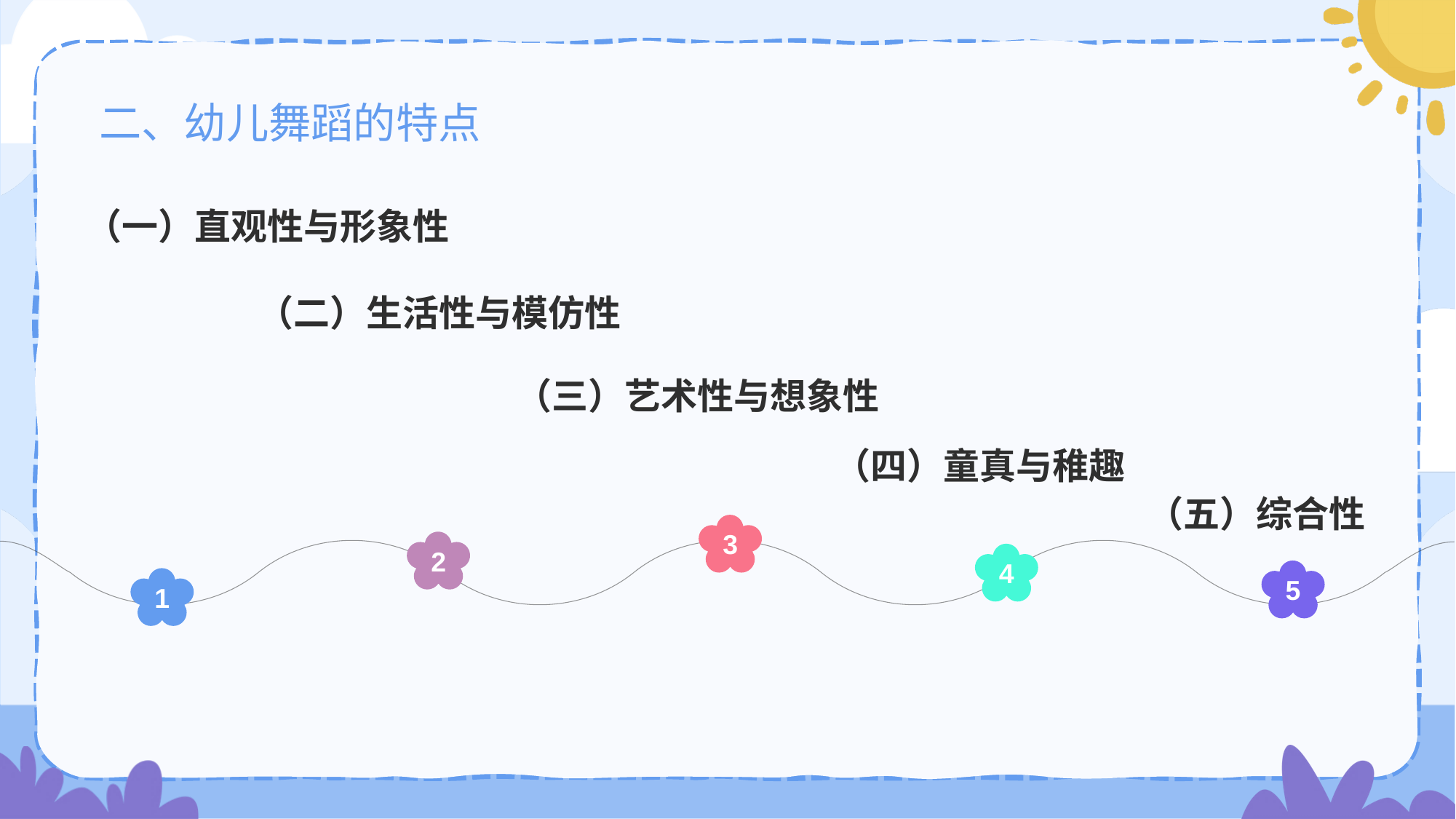

二、幼儿舞蹈的特点
（一）直观性与形象性
1
（二）生活性与模仿性
2
（四）童真与稚趣
4
（五）综合性
5
3

（三）艺术性与想象性